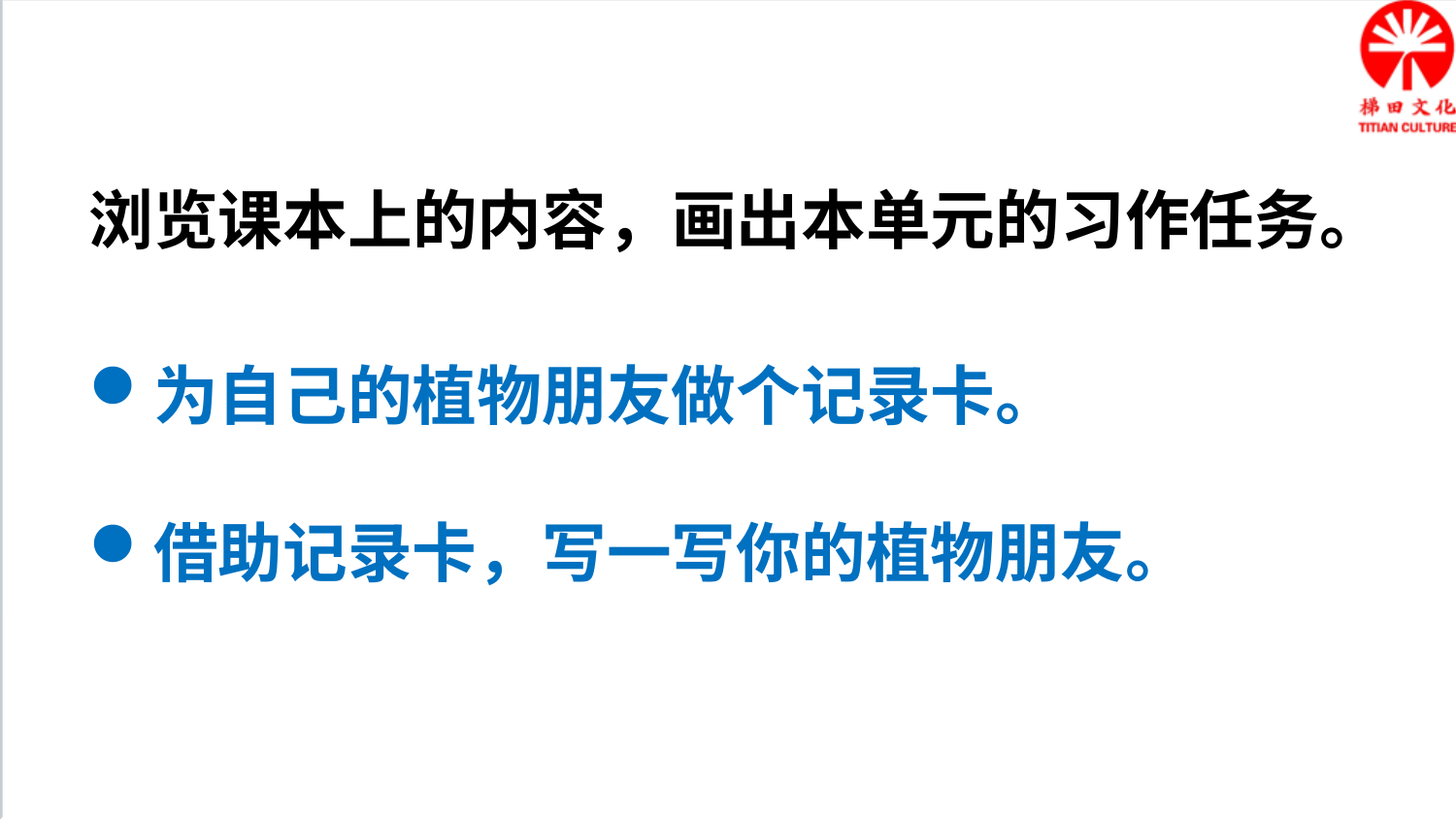

浏览课本上的内容，画出本单元的习作任务。
为自己的植物朋友做个记录卡。
借助记录卡，写一写你的植物朋友。